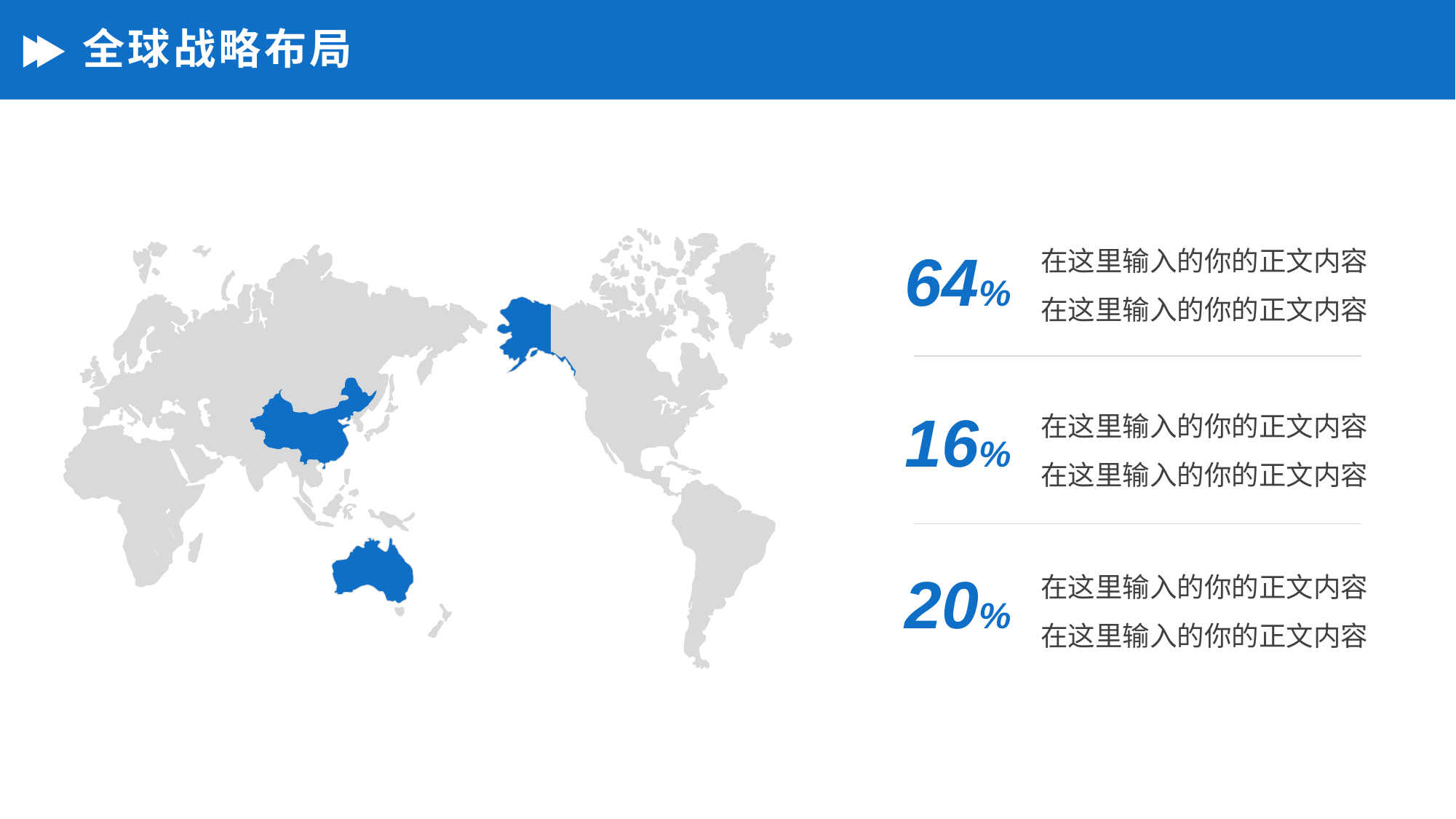

# 全球战略布局
在这里输入的你的正文内容
在这里输入的你的正文内容

64%
在这里输入的你的正文内容
在这里输入的你的正文内容
16%
在这里输入的你的正文内容
在这里输入的你的正文内容
20%